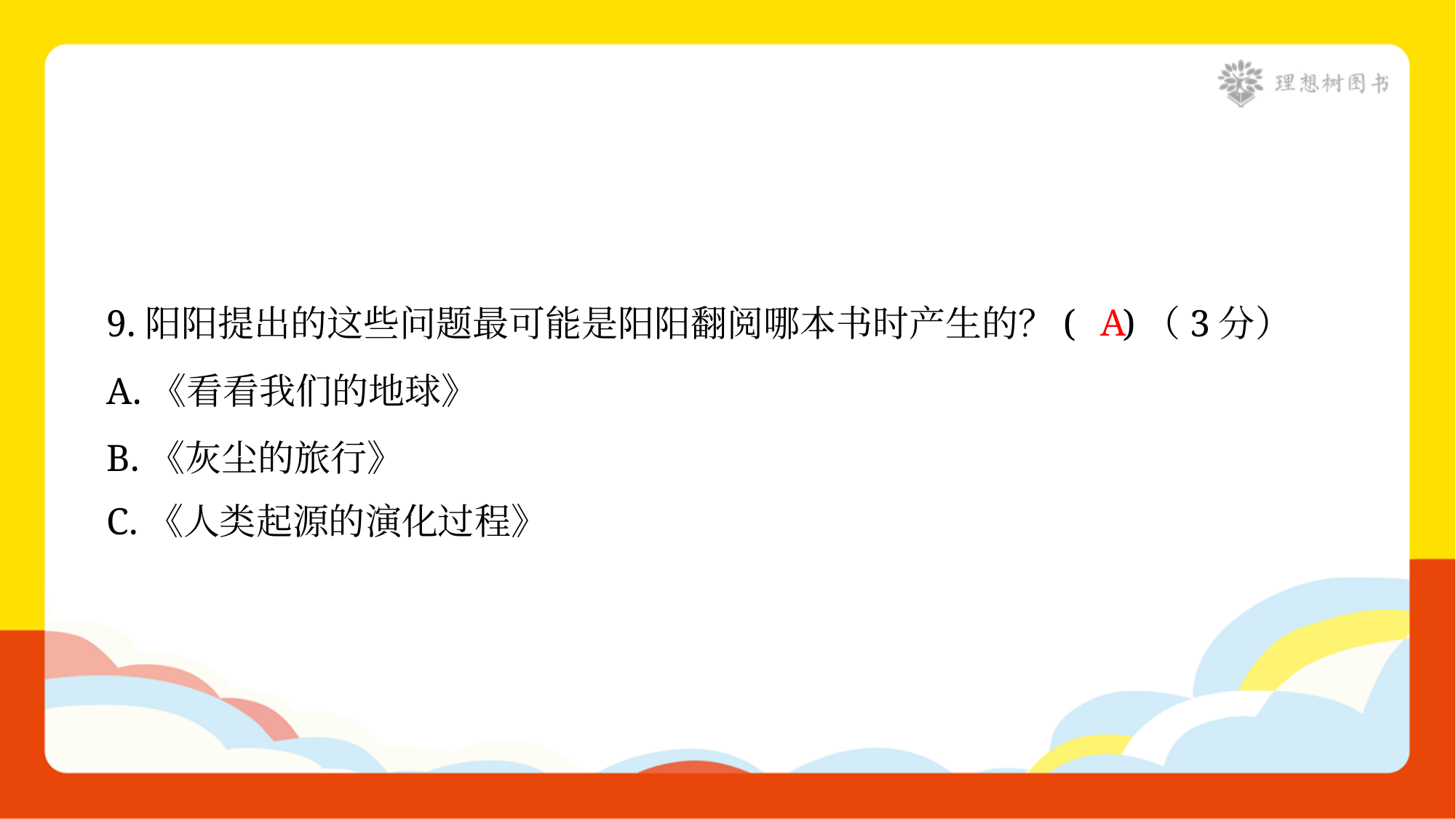

A
9.阳阳提出的这些问题最可能是阳阳翻阅哪本书时产生的？(     )（3分）
A.《看看我们的地球》
B.《灰尘的旅行》
C.《人类起源的演化过程》